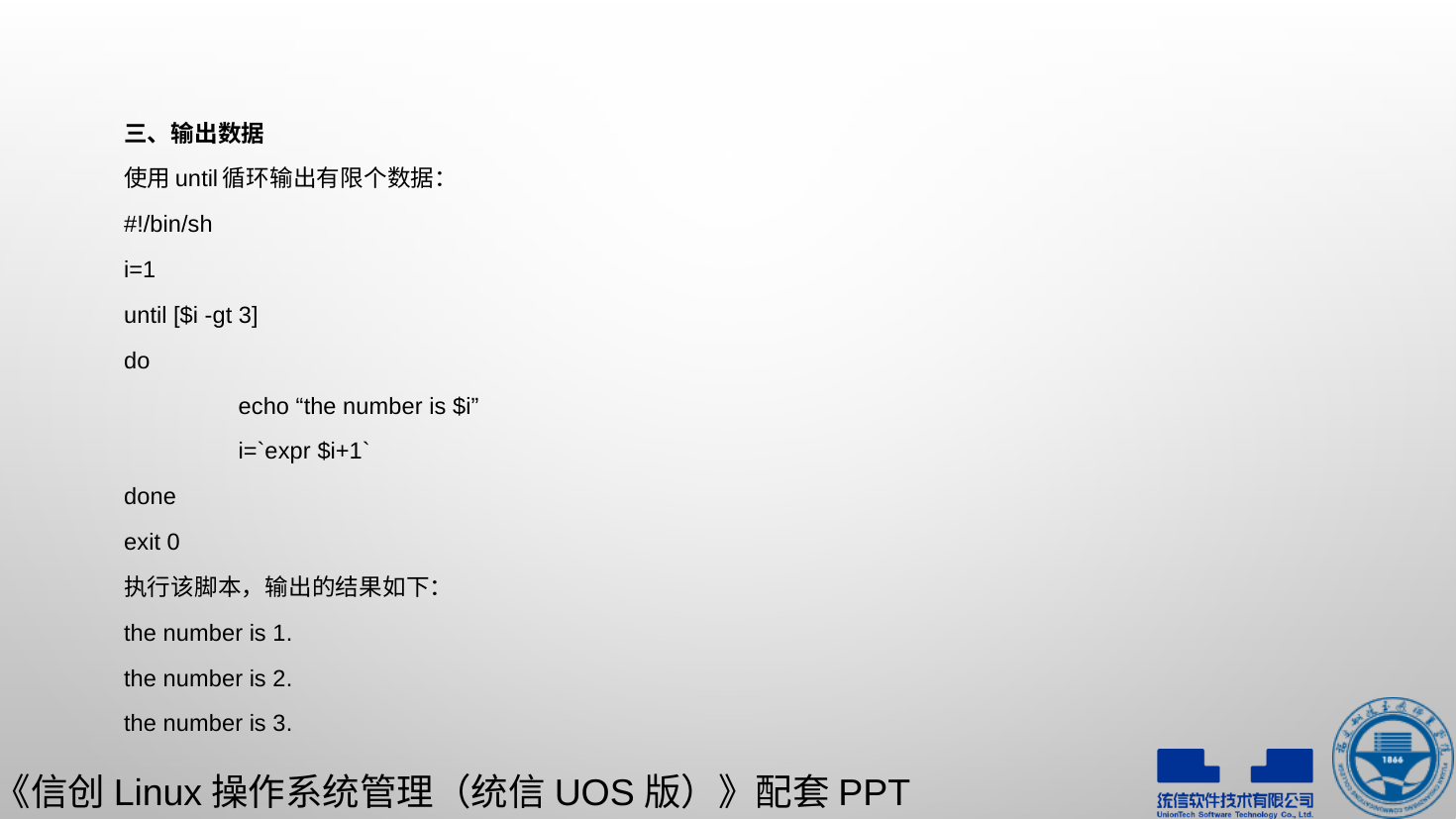

三、输出数据
使用until循环输出有限个数据：
#!/bin/sh
i=1
until [$i -gt 3]
do
	echo “the number is $i”
	i=`expr $i+1`
done
exit 0
执行该脚本，输出的结果如下：
the number is 1.
the number is 2.
the number is 3.